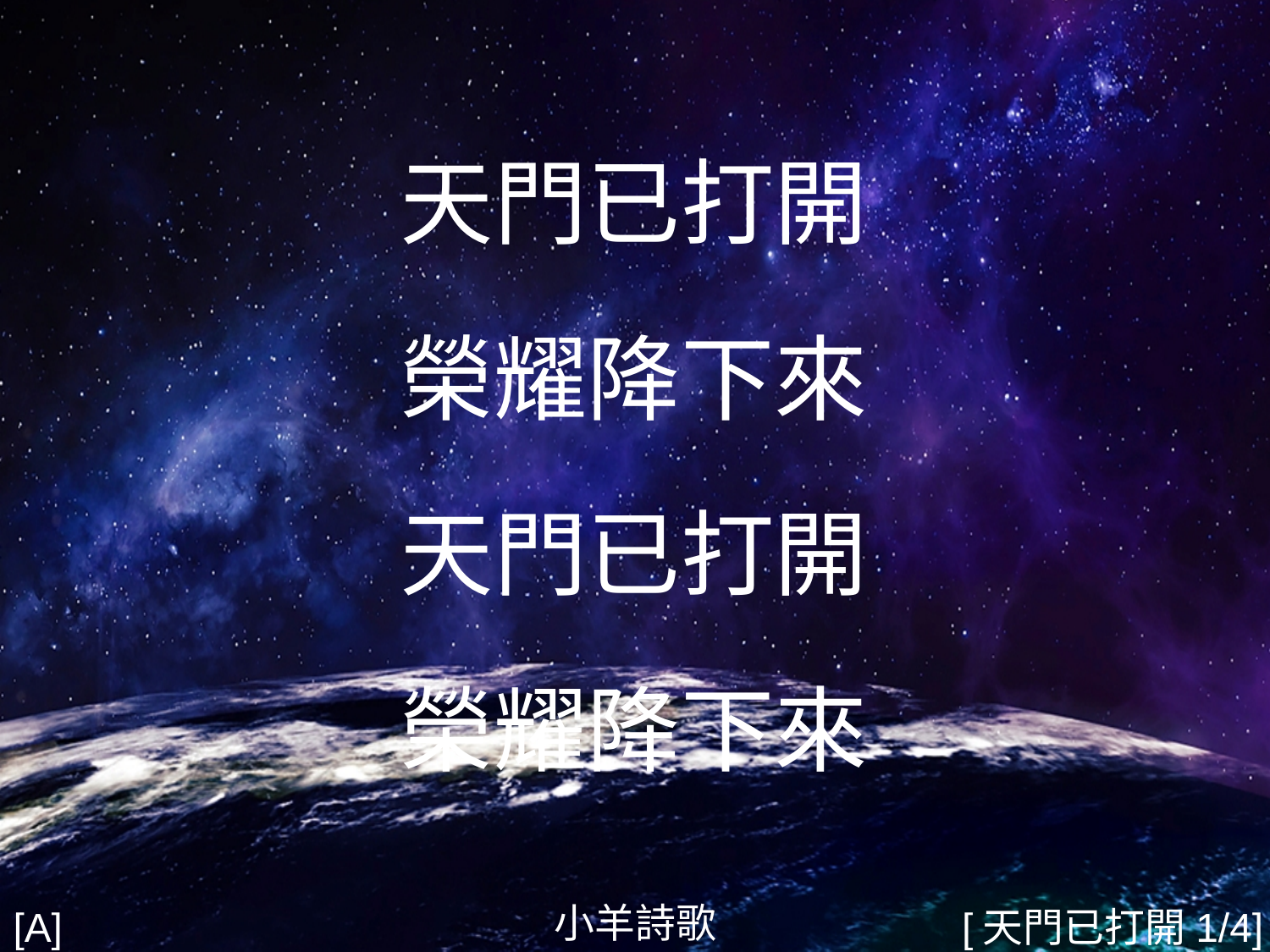

天門已打開

榮耀降下來

天門已打開

榮耀降下來

#

小羊詩歌
[A]
[天門已打開1/4]